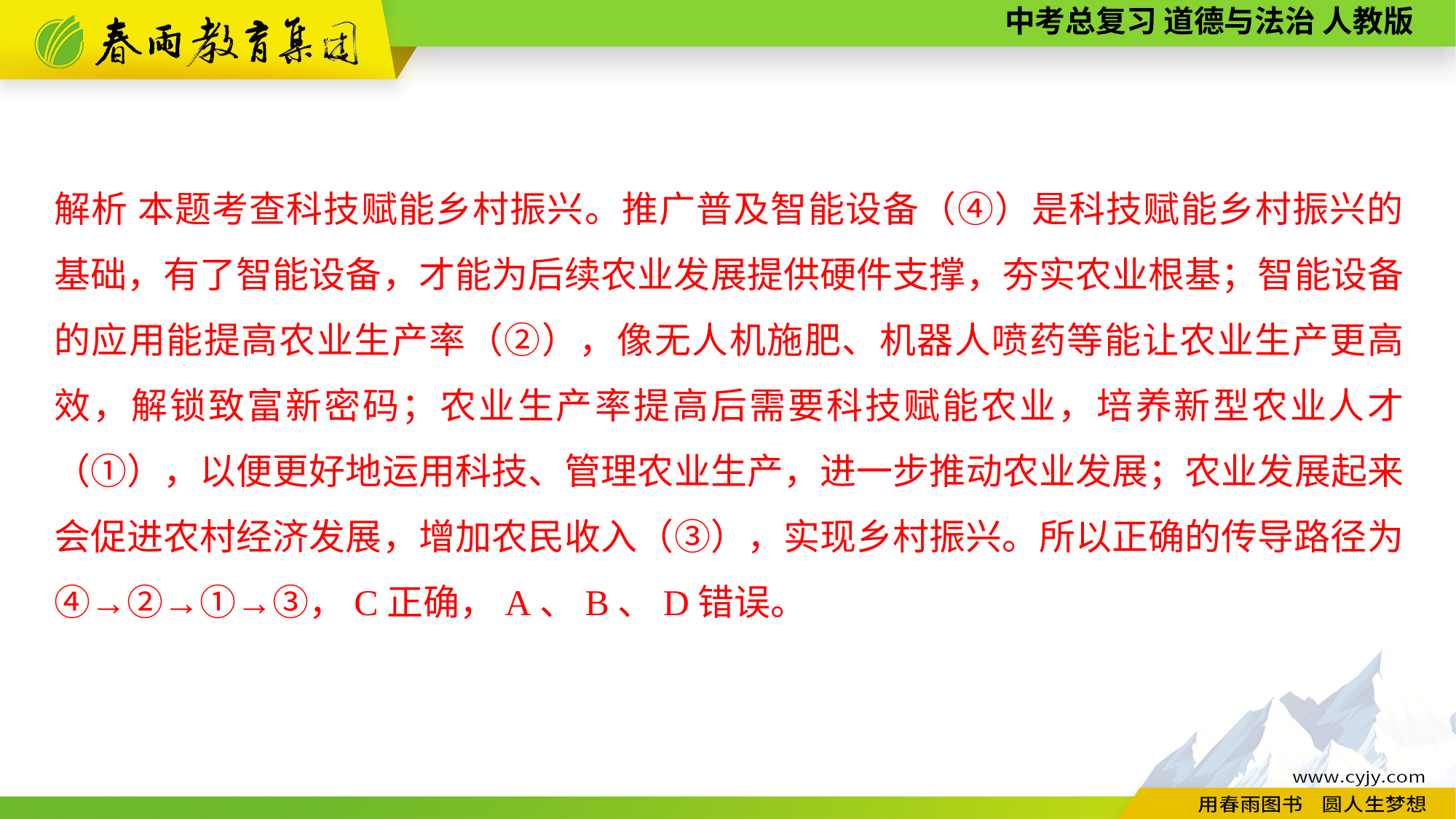

解析 本题考查科技赋能乡村振兴。推广普及智能设备（④）是科技赋能乡村振兴的基础，有了智能设备，才能为后续农业发展提供硬件支撑，夯实农业根基；智能设备的应用能提高农业生产率（②），像无人机施肥、机器人喷药等能让农业生产更高效，解锁致富新密码；农业生产率提高后需要科技赋能农业，培养新型农业人才（①），以便更好地运用科技、管理农业生产，进一步推动农业发展；农业发展起来会促进农村经济发展，增加农民收入（③），实现乡村振兴。所以正确的传导路径为④→②→①→③，C正确，A、B、D错误。